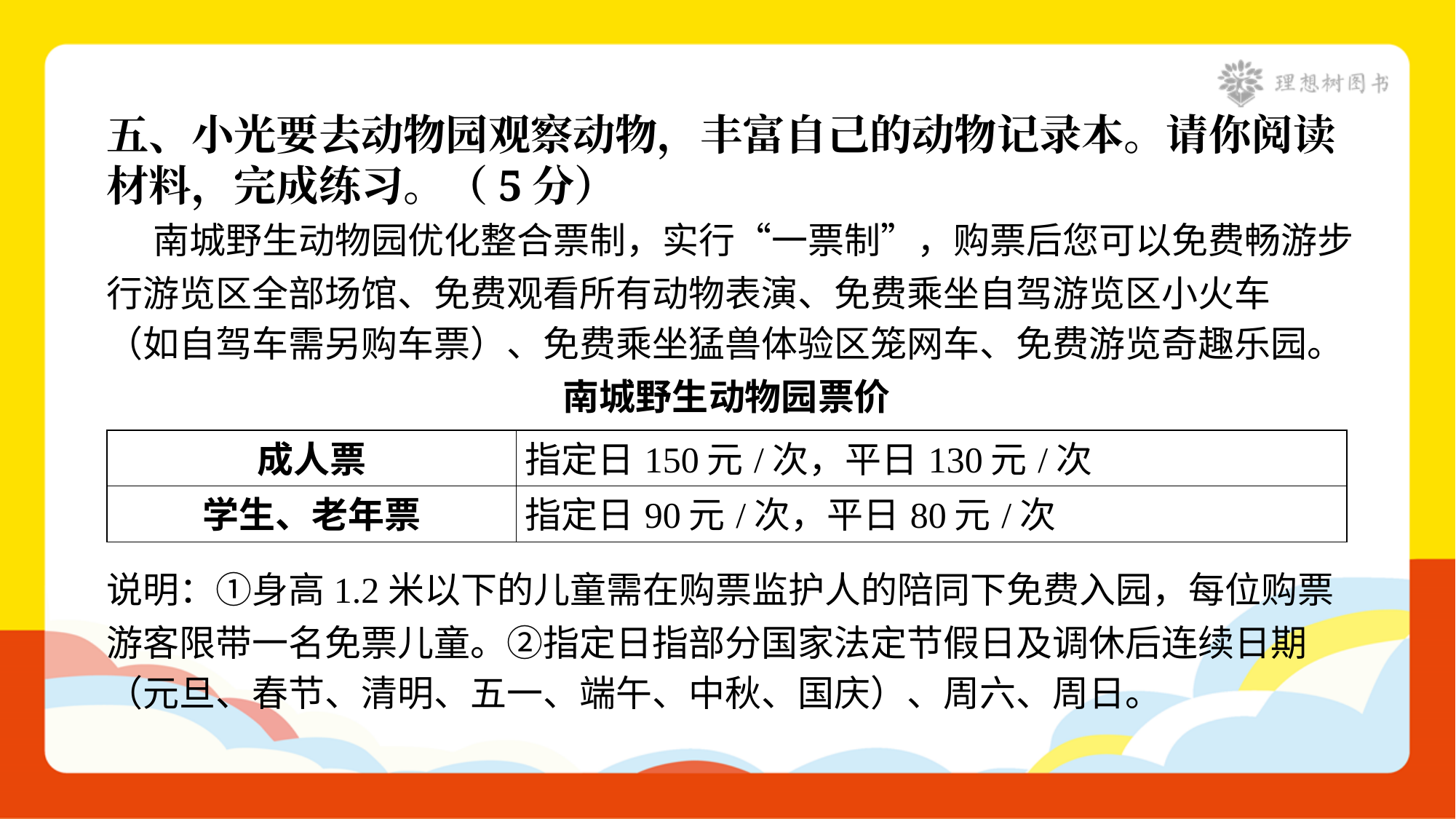

五、小光要去动物园观察动物，丰富自己的动物记录本。请你阅读
材料，完成练习。（5分）
    南城野生动物园优化整合票制，实行“一票制”，购票后您可以免费畅游步
行游览区全部场馆、免费观看所有动物表演、免费乘坐自驾游览区小火车
（如自驾车需另购车票）、免费乘坐猛兽体验区笼网车、免费游览奇趣乐园。
南城野生动物园票价
| 成人票 | 指定日150元/次，平日130元/次 |
| --- | --- |
| 学生、老年票 | 指定日90元/次，平日80元/次 |
说明：①身高1.2米以下的儿童需在购票监护人的陪同下免费入园，每位购票
游客限带一名免票儿童。②指定日指部分国家法定节假日及调休后连续日期
（元旦、春节、清明、五一、端午、中秋、国庆）、周六、周日。